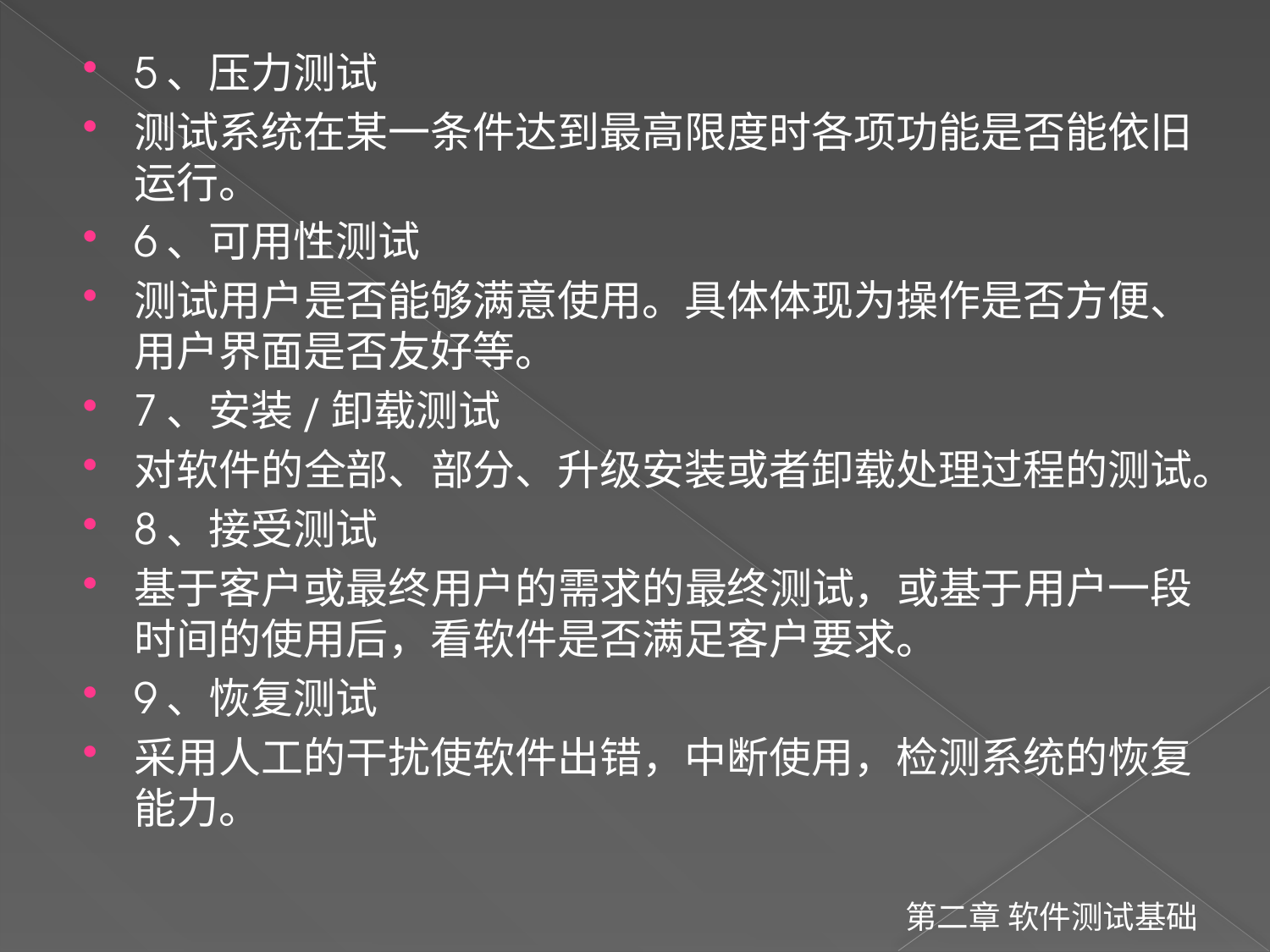

5、压力测试
测试系统在某一条件达到最高限度时各项功能是否能依旧运行。
6、可用性测试
测试用户是否能够满意使用。具体体现为操作是否方便、用户界面是否友好等。
7、安装/卸载测试
对软件的全部、部分、升级安装或者卸载处理过程的测试。
8、接受测试
基于客户或最终用户的需求的最终测试，或基于用户一段时间的使用后，看软件是否满足客户要求。
9、恢复测试
采用人工的干扰使软件出错，中断使用，检测系统的恢复能力。